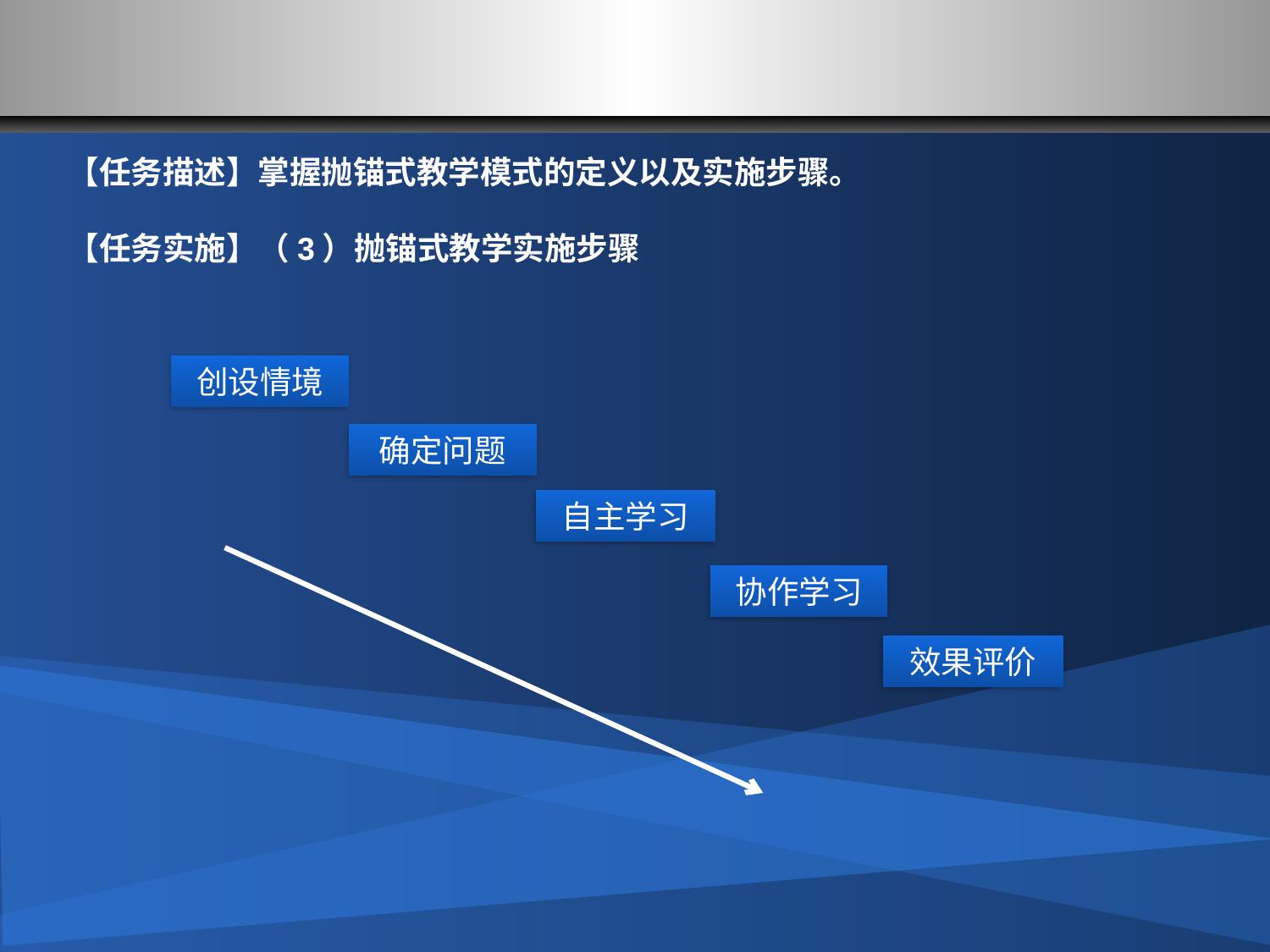

#
【任务描述】掌握抛锚式教学模式的定义以及实施步骤。

【任务实施】（3）抛锚式教学实施步骤
创设情境
确定问题
自主学习
协作学习
效果评价